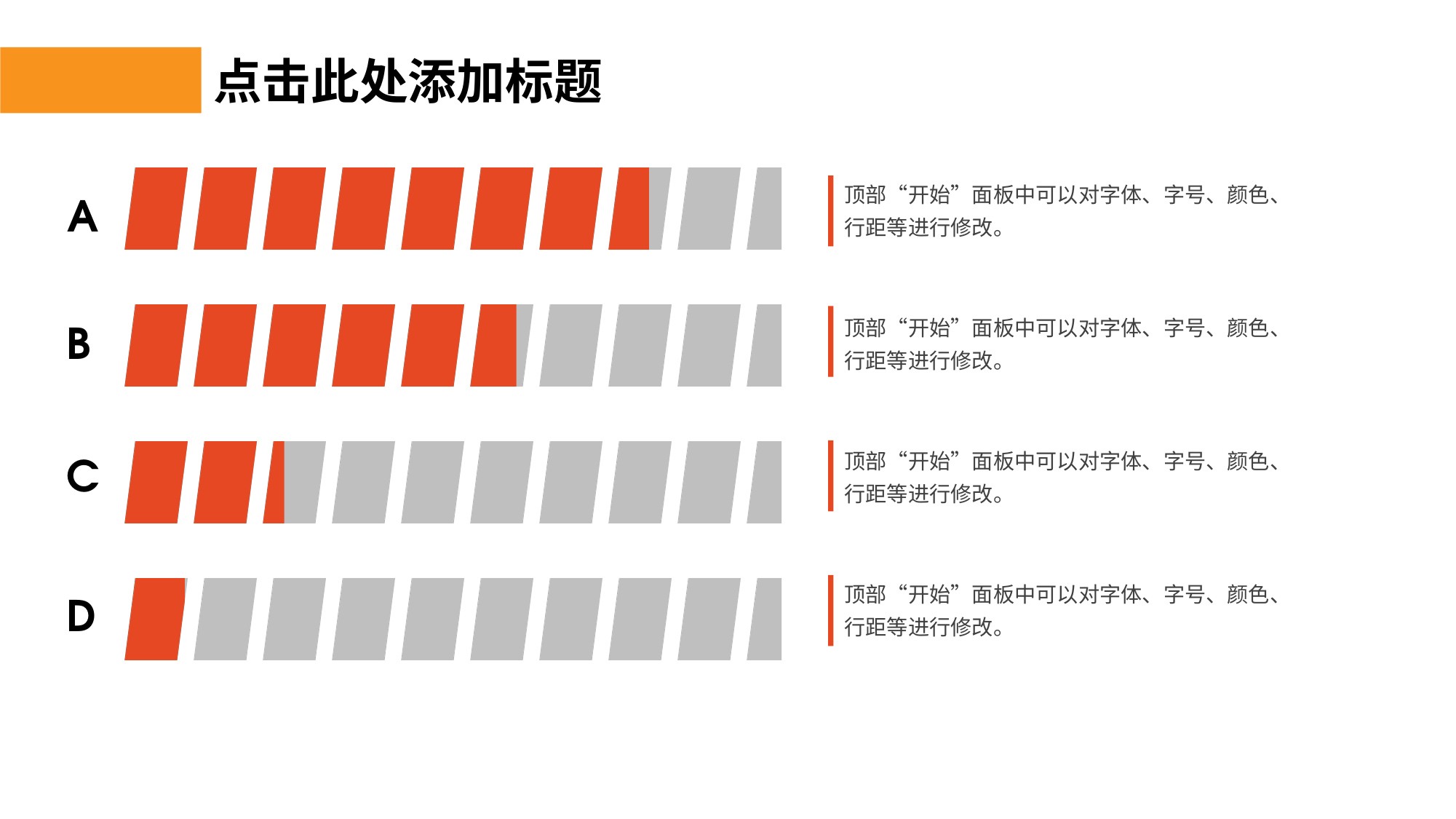

点击此处添加标题

### Chart

| Category | 全部 | 部分 |
|---|---|---|
| 类别 1 | 100.0 | 10.0 |
| 类别 2 | 100.0 | 25.0 |
| 类别 3 | 100.0 | 60.0 |
| 类别 4 | 100.0 | 80.0 |
顶部“开始”面板中可以对字体、字号、颜色、
行距等进行修改。

A
顶部“开始”面板中可以对字体、字号、颜色、
行距等进行修改。

B
顶部“开始”面板中可以对字体、字号、颜色、
行距等进行修改。

C
顶部“开始”面板中可以对字体、字号、颜色、
行距等进行修改。

D